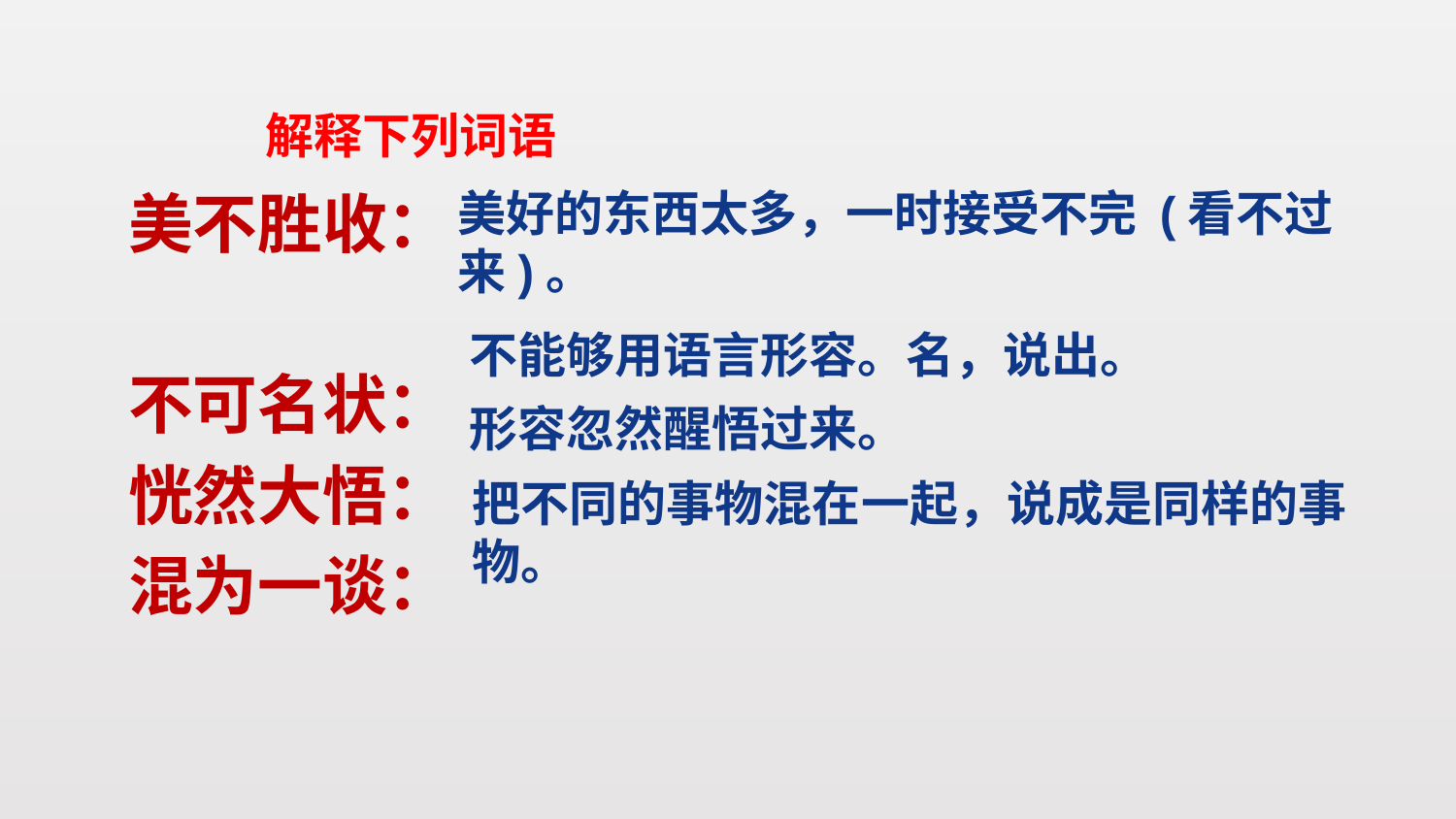

解释下列词语
美好的东西太多，一时接受不完 (看不过来)。
美不胜收：

不可名状：
恍然大悟：
混为一谈：
不能够用语言形容。名，说出。
形容忽然醒悟过来。
把不同的事物混在一起，说成是同样的事物。